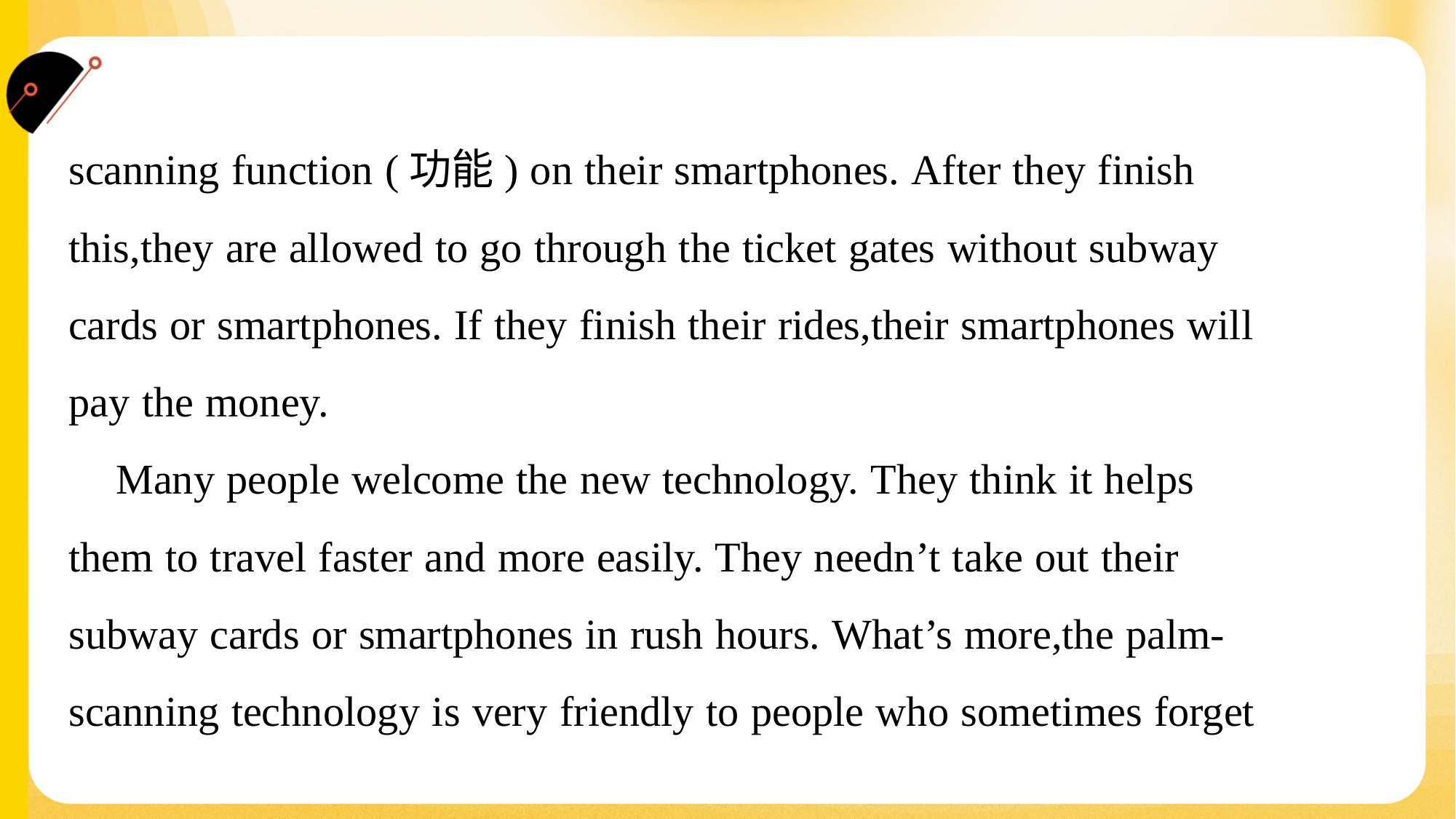

scanning function (功能) on their smartphones. After they finish
this,they are allowed to go through the ticket gates without subway
cards or smartphones. If they finish their rides,their smartphones will
pay the money.
    Many people welcome the new technology. They think it helps
them to travel faster and more easily. They needn’t take out their
subway cards or smartphones in rush hours. What’s more,the palm-
scanning technology is very friendly to people who sometimes forget